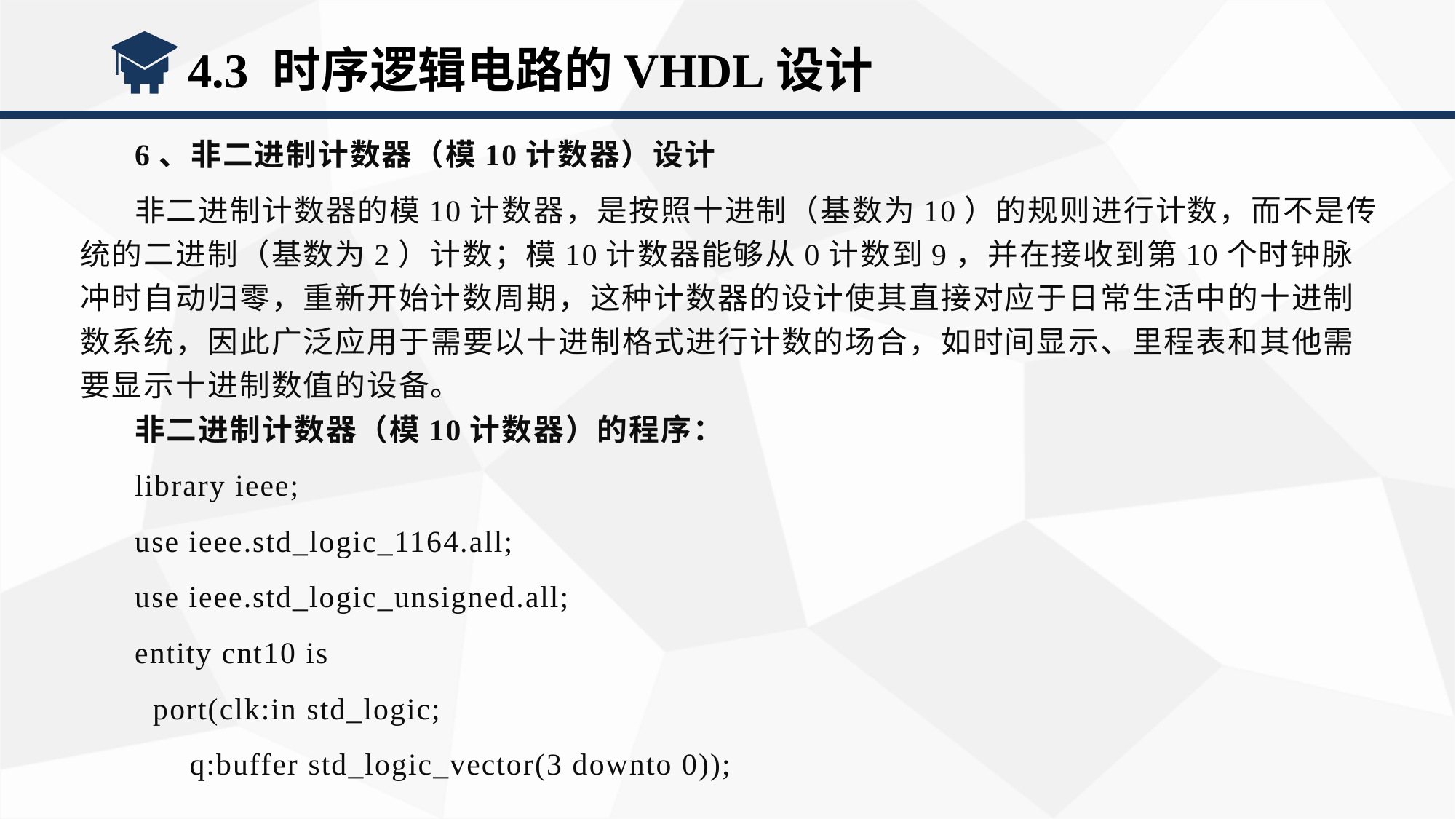

4.3 时序逻辑电路的VHDL设计

6、非二进制计数器（模10计数器）设计
非二进制计数器的模10计数器，是按照十进制（基数为10）的规则进行计数，而不是传统的二进制（基数为2）计数；模10计数器能够从0计数到9，并在接收到第10个时钟脉冲时自动归零，重新开始计数周期，这种计数器的设计使其直接对应于日常生活中的十进制数系统，因此广泛应用于需要以十进制格式进行计数的场合，如时间显示、里程表和其他需要显示十进制数值的设备。

非二进制计数器（模10计数器）的程序：
library ieee;
use ieee.std_logic_1164.all;
use ieee.std_logic_unsigned.all;
entity cnt10 is
  port(clk:in std_logic;
      q:buffer std_logic_vector(3 downto 0));